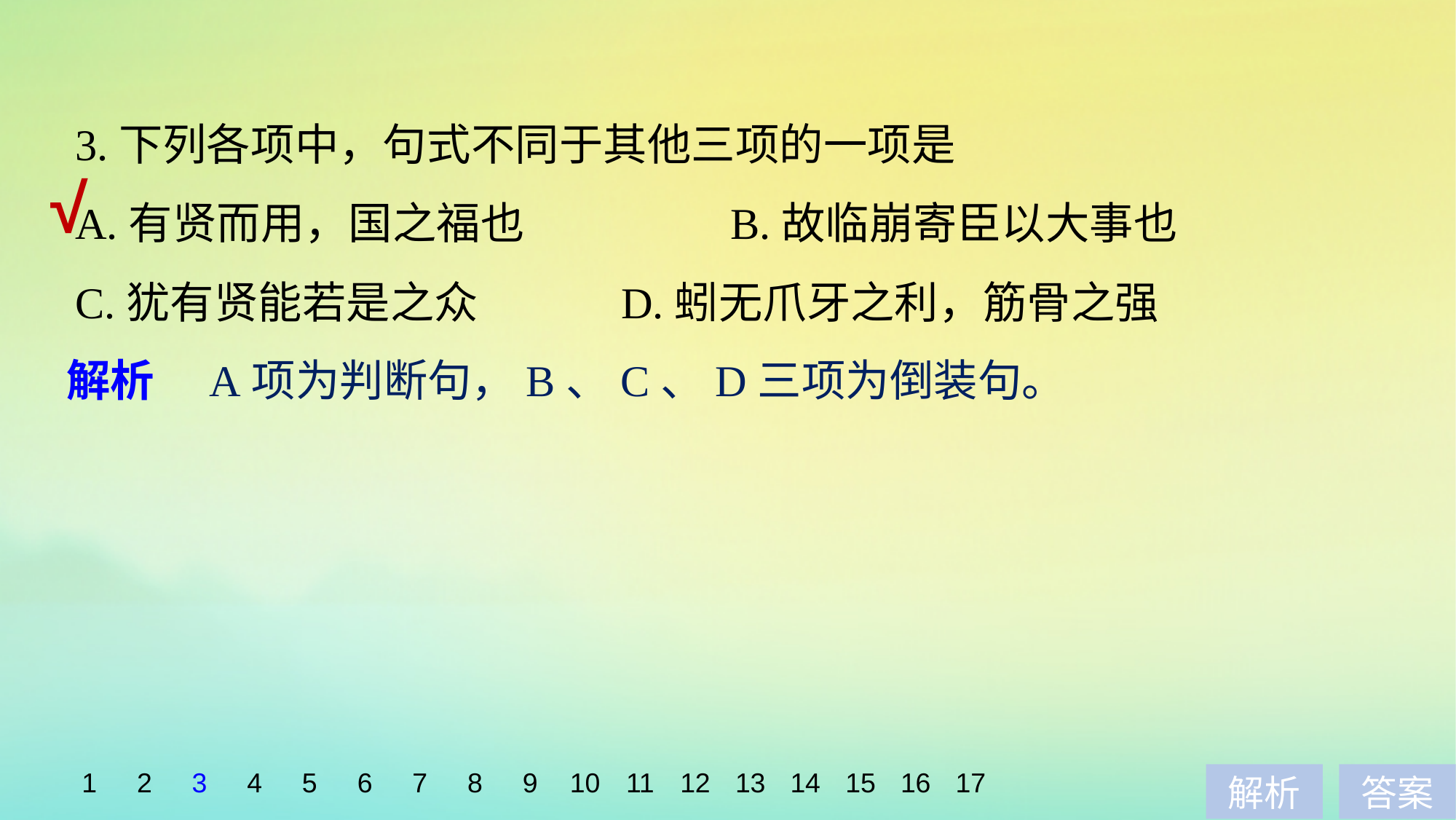

3.下列各项中，句式不同于其他三项的一项是
A.有贤而用，国之福也		B.故临崩寄臣以大事也
C.犹有贤能若是之众		D.蚓无爪牙之利，筋骨之强
√
解析　A项为判断句，B、C、D三项为倒装句。
1
2
3
4
5
6
7
8
9
10
11
12
13
14
15
16
17
解析
答案